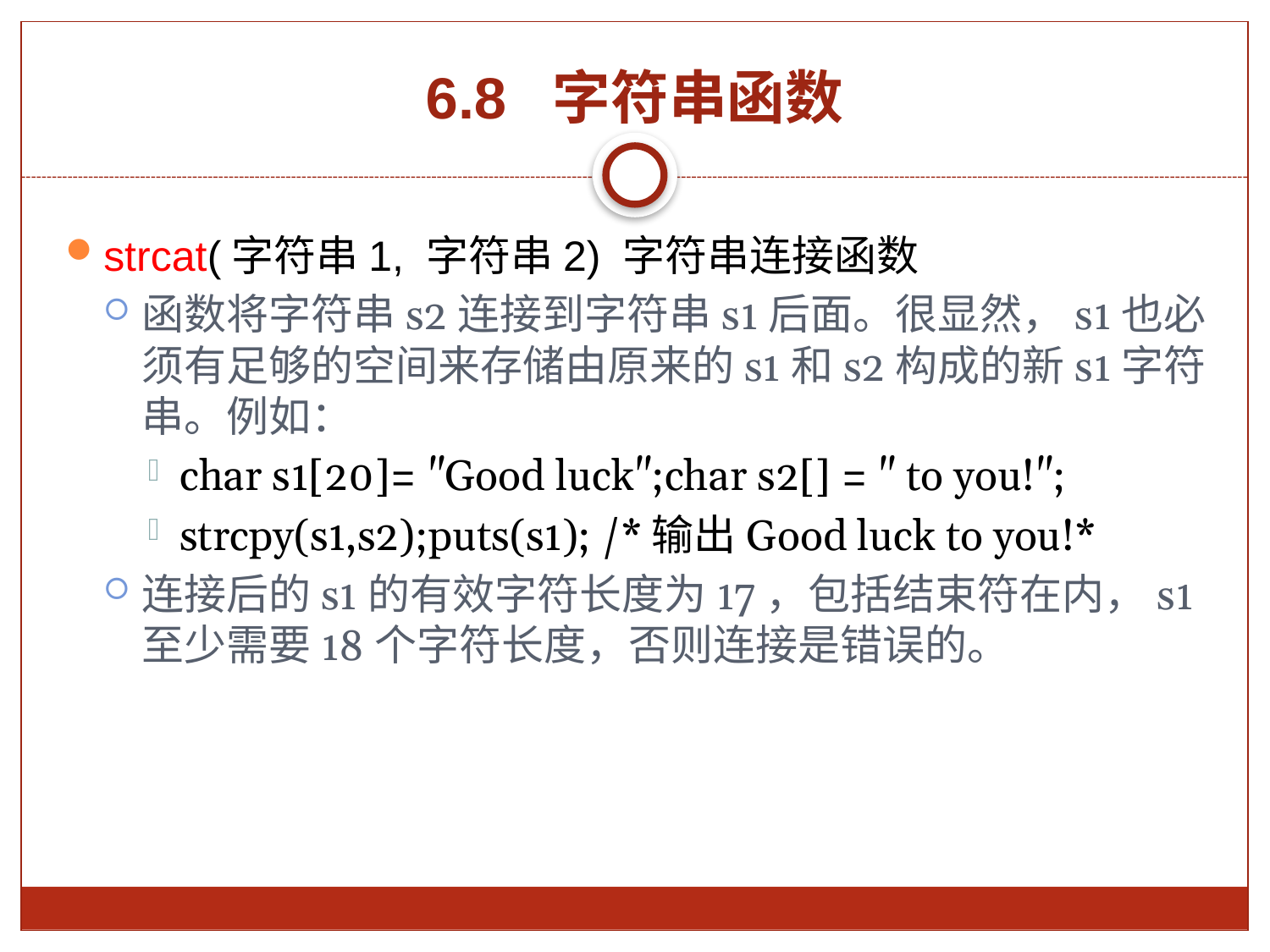

# 6.8  字符串函数
strcat(字符串1, 字符串2) 字符串连接函数
函数将字符串s2连接到字符串s1后面。很显然，s1也必须有足够的空间来存储由原来的s1和s2构成的新s1字符串。例如：
char s1[20]= "Good luck";char s2[] = " to you!";
strcpy(s1,s2);puts(s1); /*输出Good luck to you!*
连接后的s1的有效字符长度为17，包括结束符在内，s1至少需要18个字符长度，否则连接是错误的。